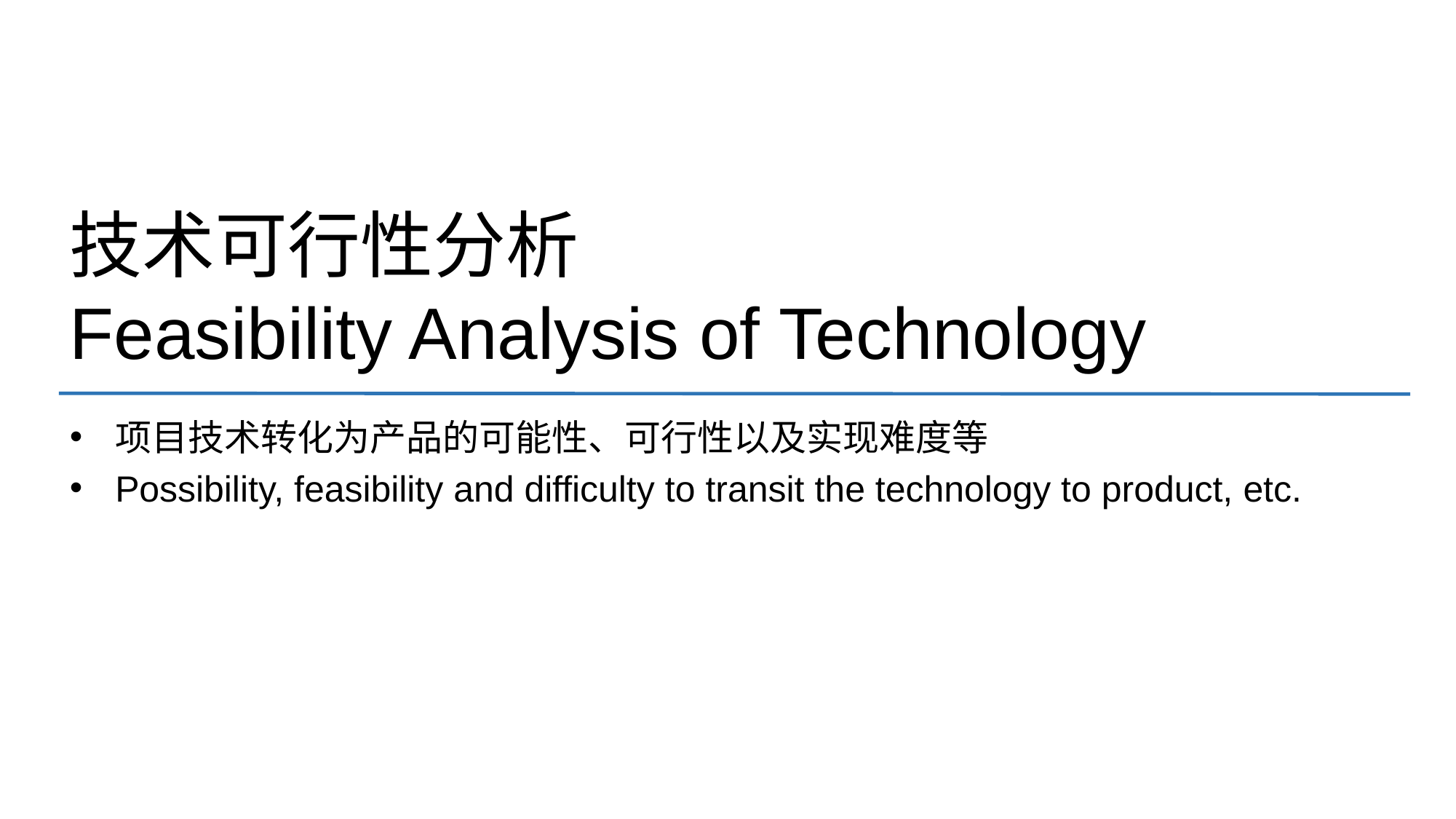

技术可行性分析
Feasibility Analysis of Technology
项目技术转化为产品的可能性、可行性以及实现难度等
Possibility, feasibility and difficulty to transit the technology to product, etc.